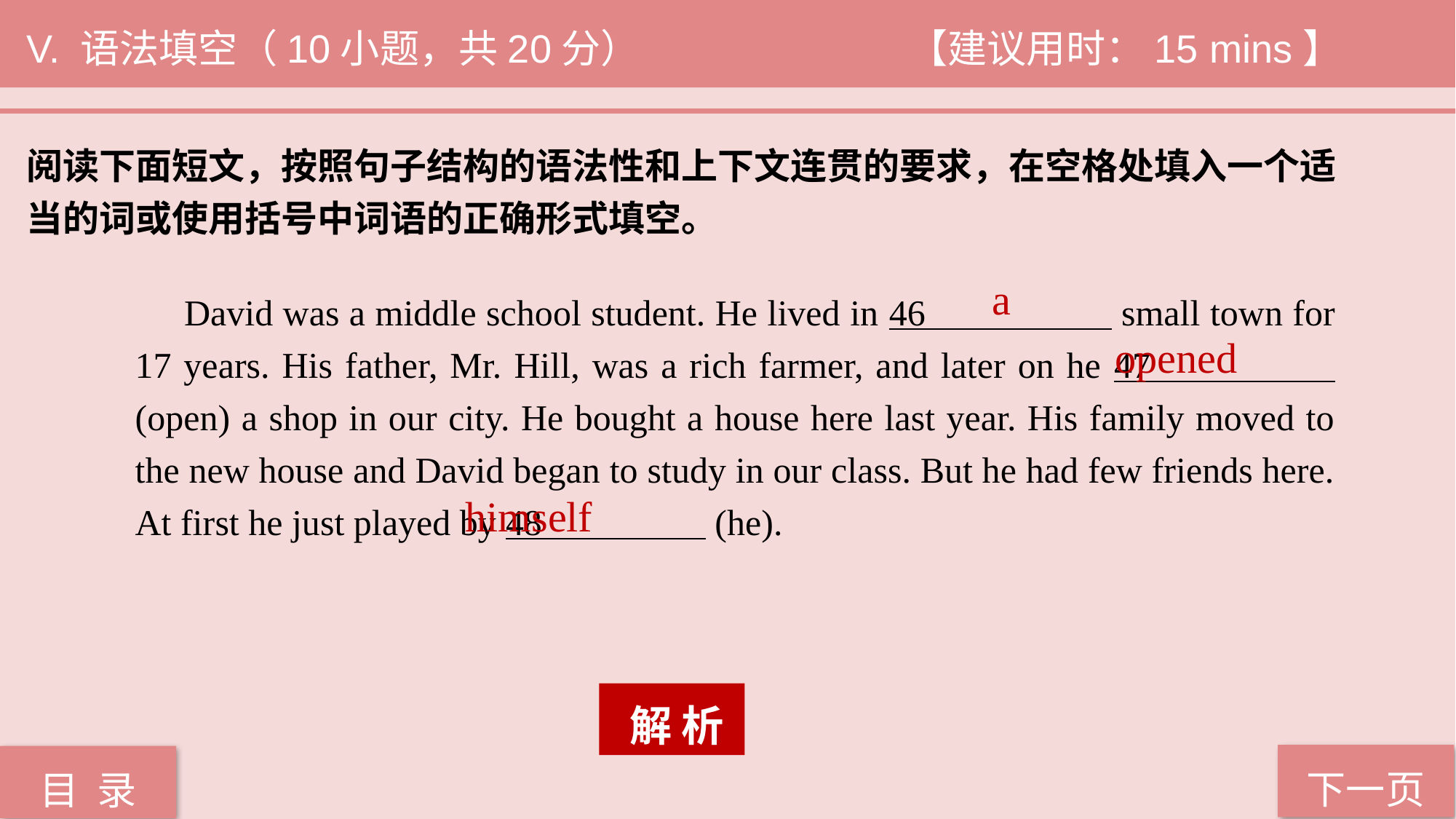

V. 语法填空（10小题，共20分） 			 【建议用时：15 mins】
阅读下面短文，按照句子结构的语法性和上下文连贯的要求，在空格处填入一个适
当的词或使用括号中词语的正确形式填空。
a
     David was a middle school student. He lived in 46                    small town for 17 years. His father, Mr. Hill, was a rich farmer, and later on he 47                (open) a shop in our city. He bought a house here last year. His family moved to the new house and David began to study in our class. But he had few friends here. At first he just played by 48                   (he).
opened
himself
 解 析